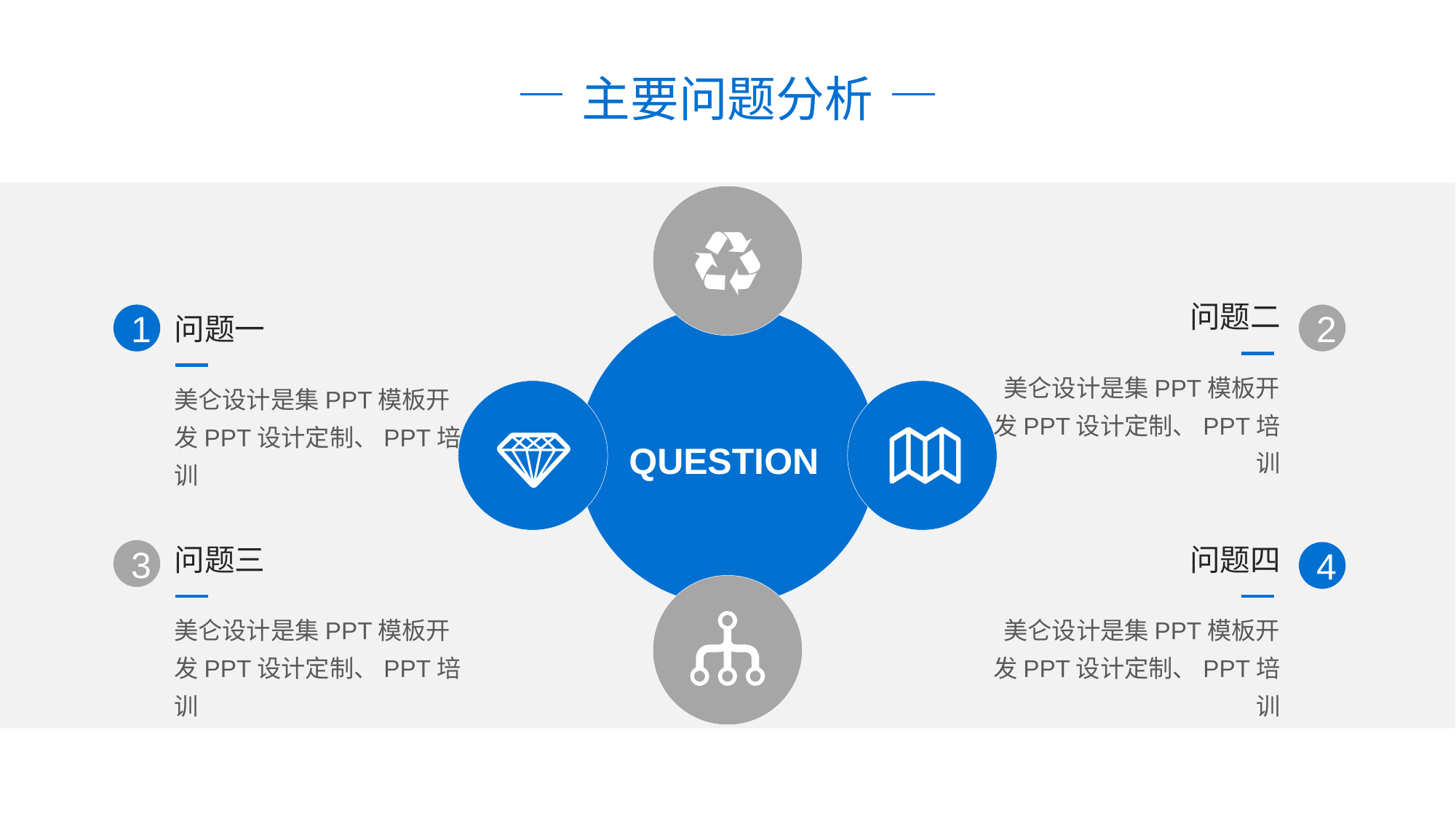

主要问题分析

问题二
问题一
1
2

美仑设计是集PPT模板开发PPT设计定制、PPT培训
美仑设计是集PPT模板开发PPT设计定制、PPT培训

QUESTION
问题三
问题四
3
4

美仑设计是集PPT模板开发PPT设计定制、PPT培训
美仑设计是集PPT模板开发PPT设计定制、PPT培训